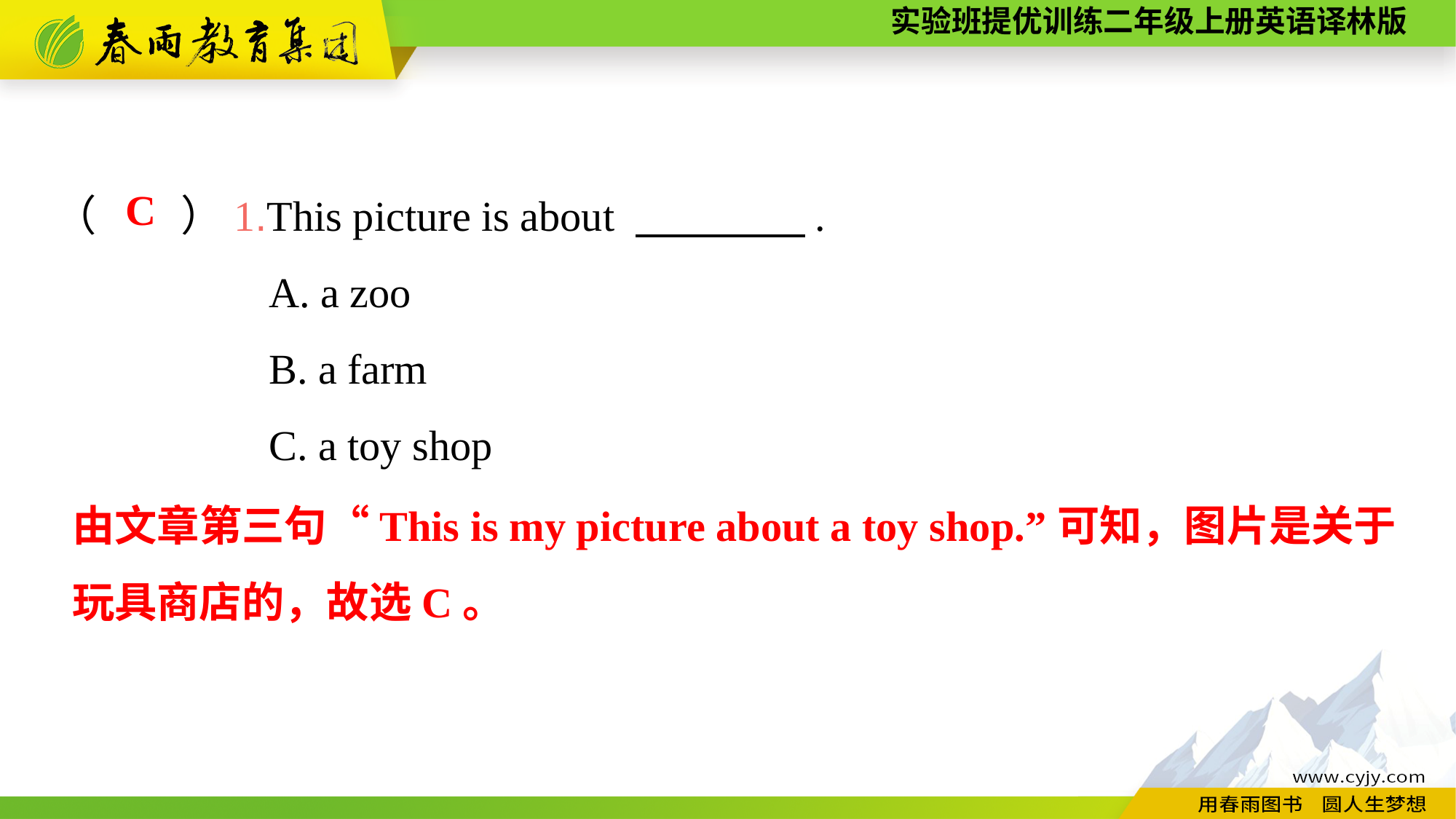

（　　）1.This picture is about 　　　　.
A. a zoo
B. a farm
C. a toy shop
C
由文章第三句“This is my picture about a toy shop.”可知，图片是关于玩具商店的，故选C。